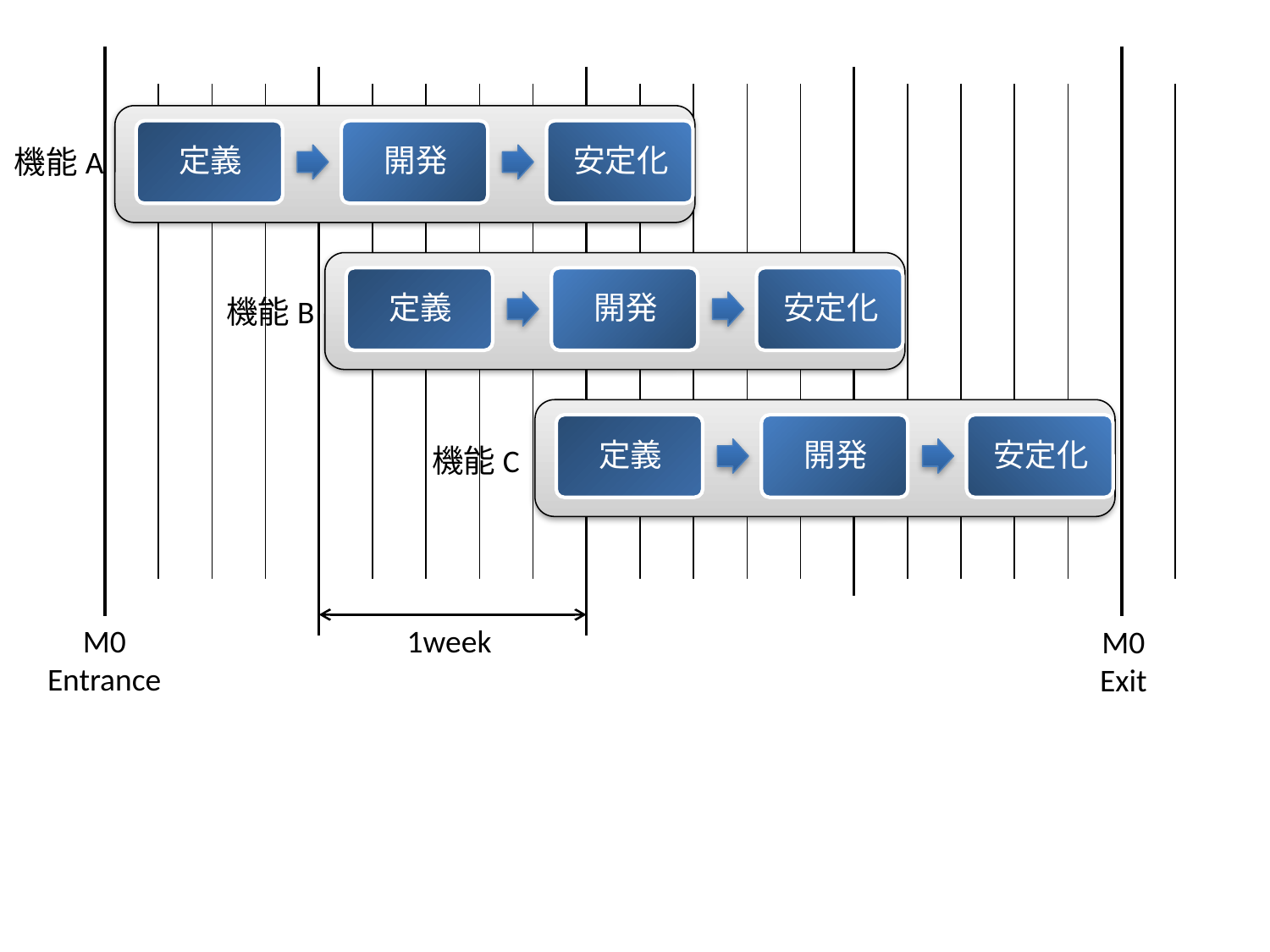

定義

開発

安定化

機能A
定義

開発

安定化

機能B
定義

開発

安定化

機能C
M0
Entrance
1week
M0
Exit